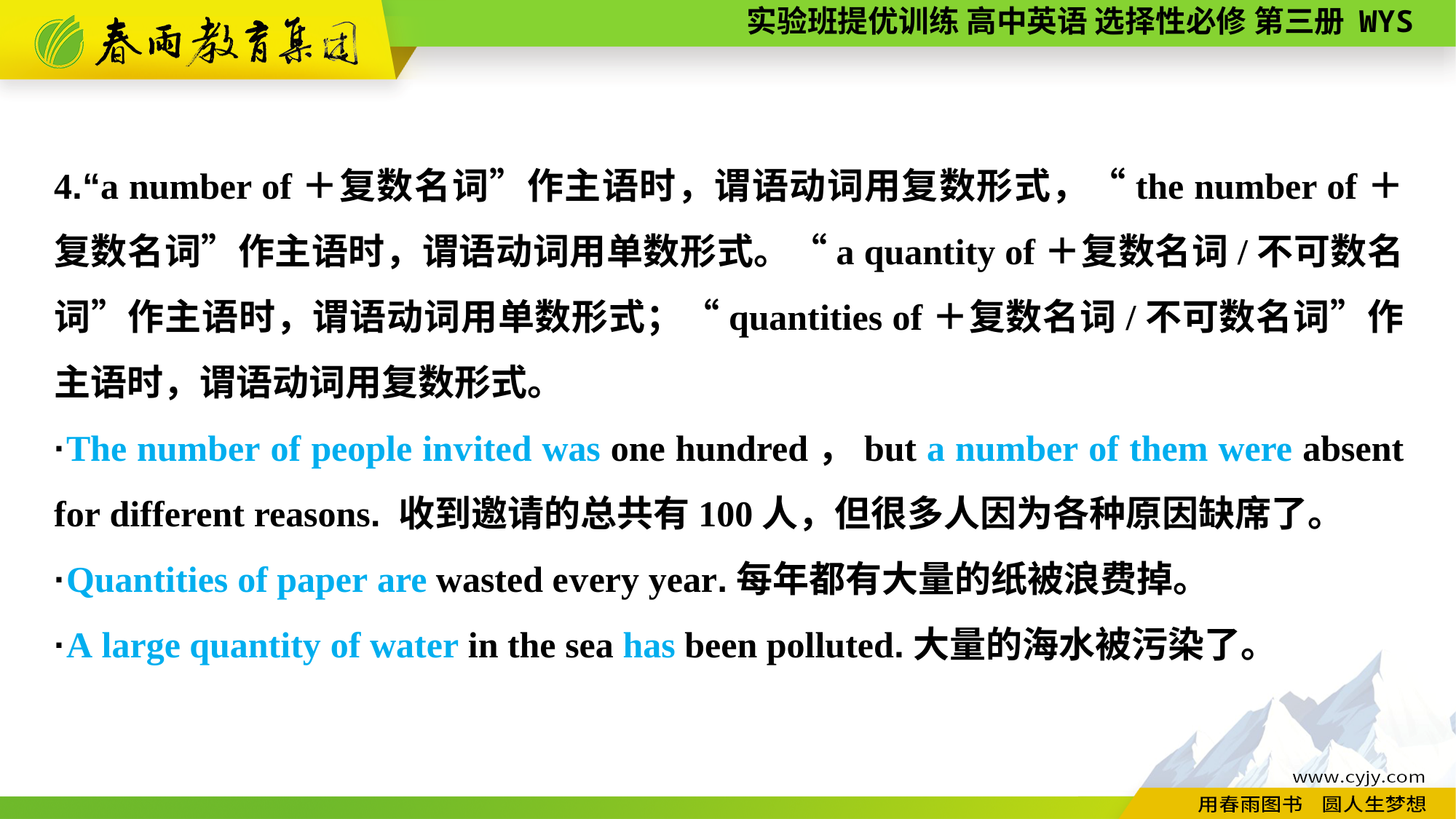

4.“a number of＋复数名词”作主语时，谓语动词用复数形式，“the number of＋复数名词”作主语时，谓语动词用单数形式。“a quantity of＋复数名词/不可数名词”作主语时，谓语动词用单数形式；“quantities of＋复数名词/不可数名词”作主语时，谓语动词用复数形式。
·The number of people invited was one hundred，but a number of them were absent for different reasons. 收到邀请的总共有100人，但很多人因为各种原因缺席了。
·Quantities of paper are wasted every year.每年都有大量的纸被浪费掉。
·A large quantity of water in the sea has been polluted.大量的海水被污染了。